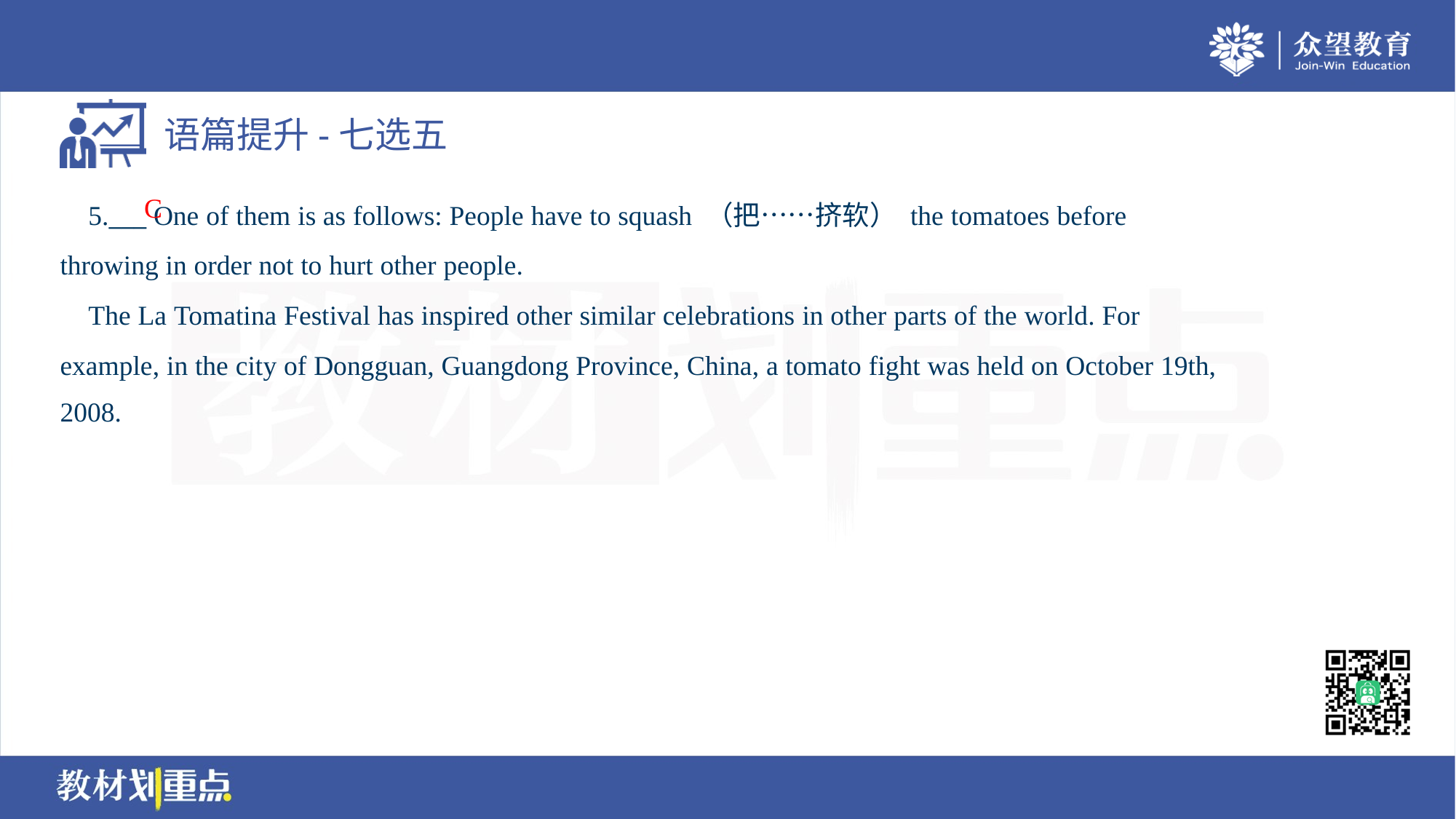

C
    5.___ One of them is as follows: People have to squash （把……挤软） the tomatoes before
throwing in order not to hurt other people.
    The La Tomatina Festival has inspired other similar celebrations in other parts of the world. For
example, in the city of Dongguan, Guangdong Province, China, a tomato fight was held on October 19th,
2008.